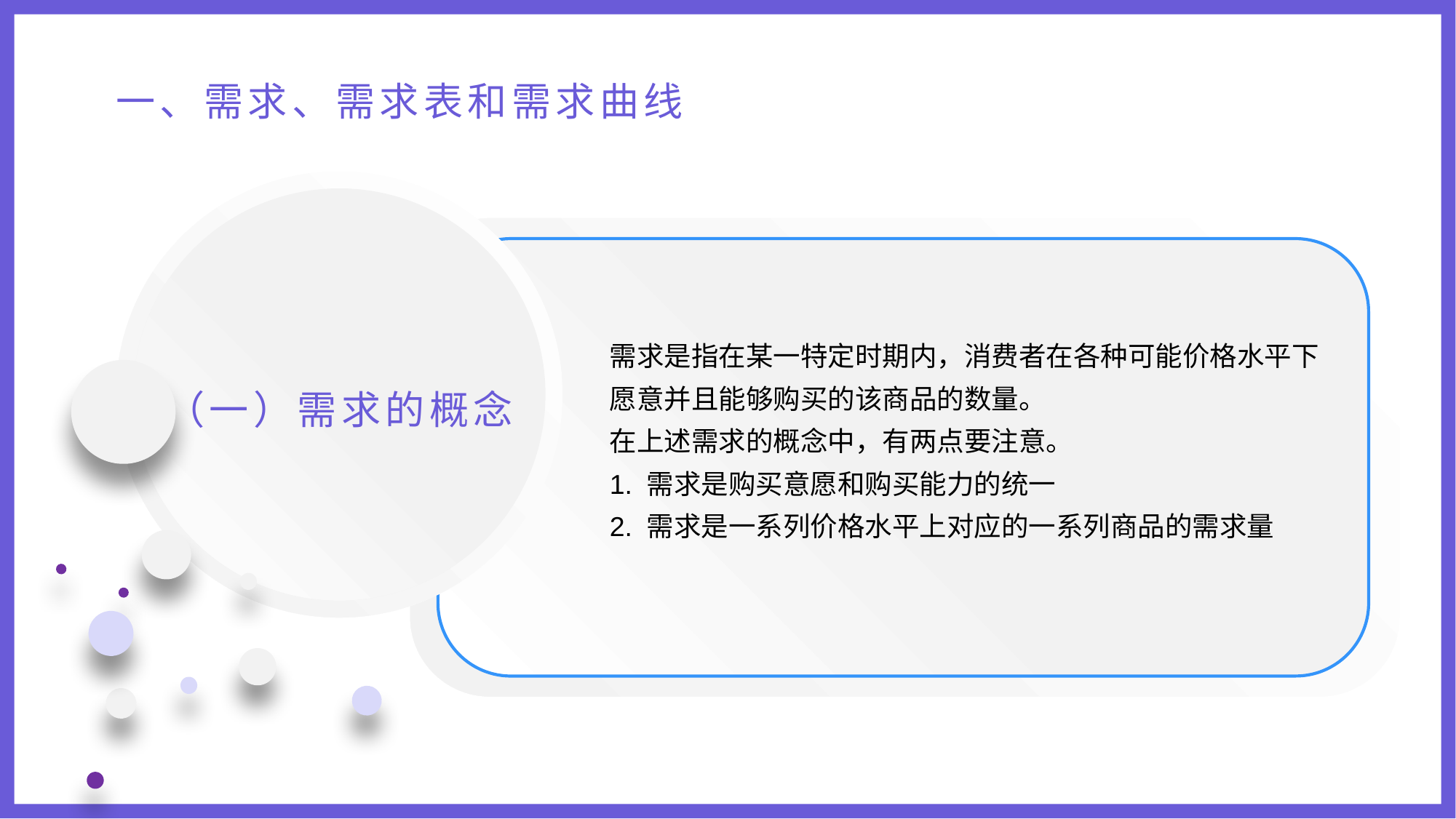

一、需求、需求表和需求曲线

需求是指在某一特定时期内，消费者在各种可能价格水平下愿意并且能够购买的该商品的数量。
在上述需求的概念中，有两点要注意。
1. 需求是购买意愿和购买能力的统一
2. 需求是一系列价格水平上对应的一系列商品的需求量

（一）需求的概念